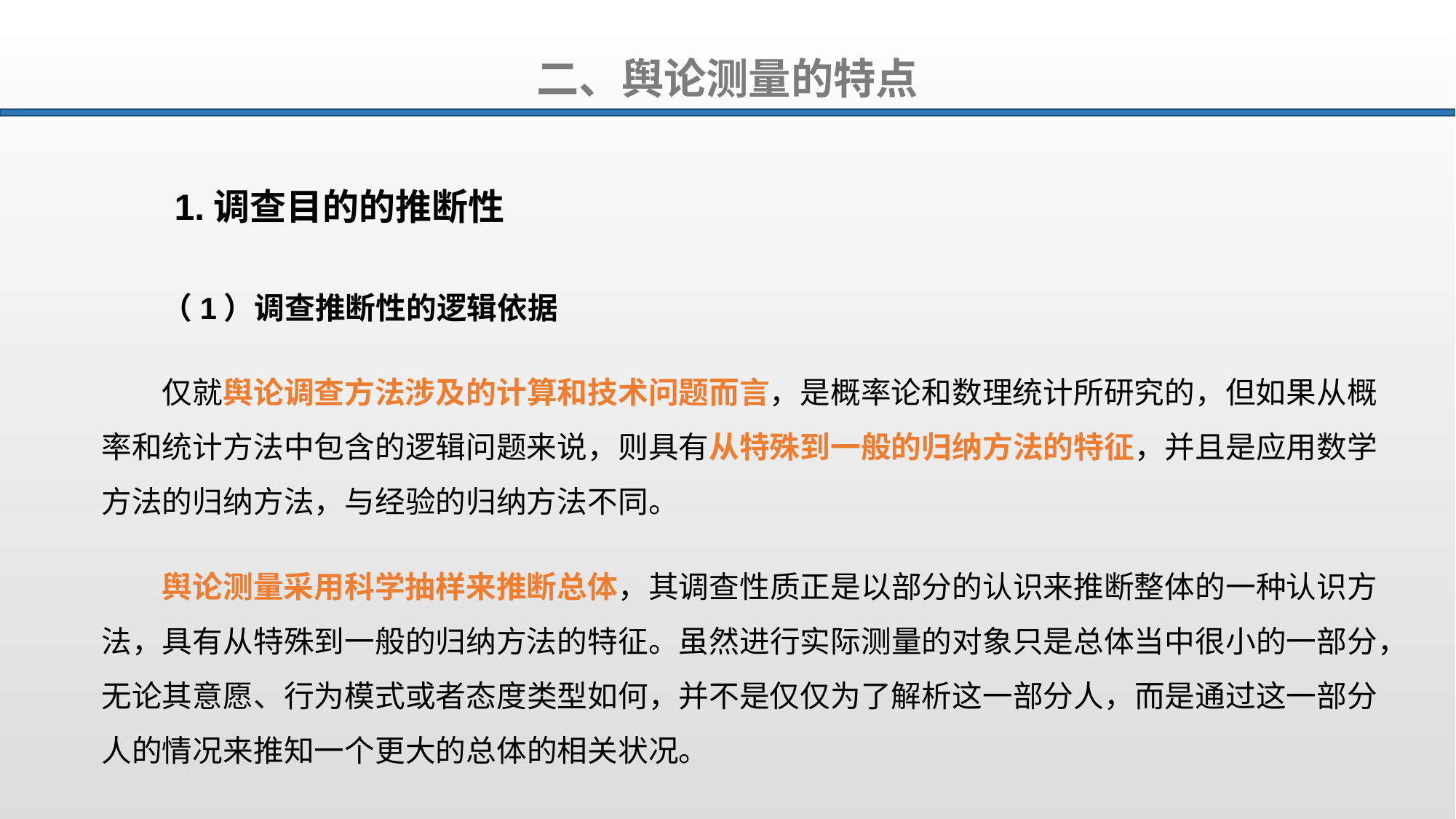

二、舆论测量的特点

1.调查目的的推断性
（1）调查推断性的逻辑依据
仅就舆论调查方法涉及的计算和技术问题而言，是概率论和数理统计所研究的，但如果从概率和统计方法中包含的逻辑问题来说，则具有从特殊到一般的归纳方法的特征，并且是应用数学方法的归纳方法，与经验的归纳方法不同。
舆论测量采用科学抽样来推断总体，其调查性质正是以部分的认识来推断整体的一种认识方法，具有从特殊到一般的归纳方法的特征。虽然进行实际测量的对象只是总体当中很小的一部分，无论其意愿、行为模式或者态度类型如何，并不是仅仅为了解析这一部分人，而是通过这一部分人的情况来推知一个更大的总体的相关状况。